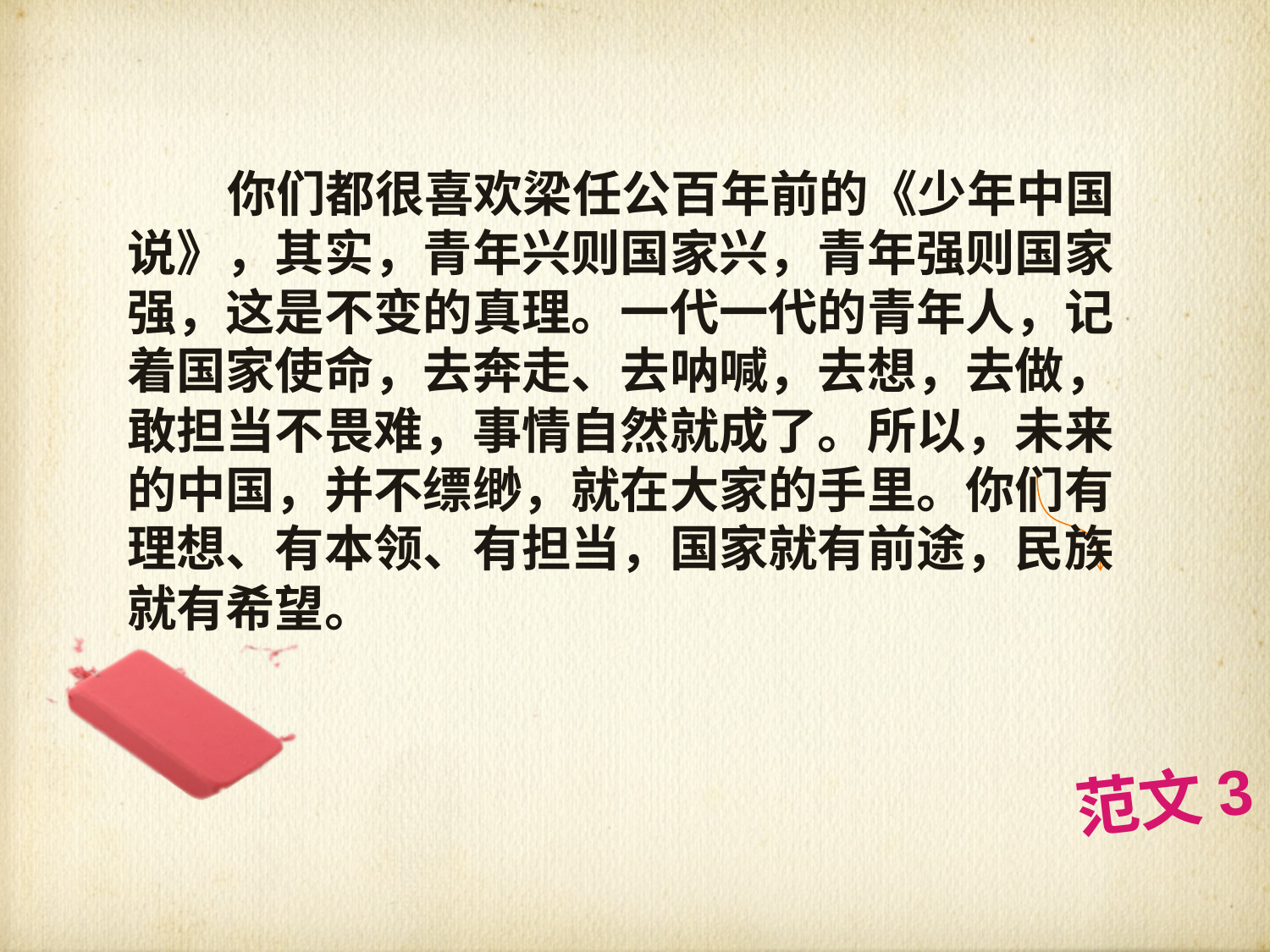

你们都很喜欢梁任公百年前的《少年中国说》，其实，青年兴则国家兴，青年强则国家强，这是不变的真理。一代一代的青年人，记着国家使命，去奔走、去呐喊，去想，去做，敢担当不畏难，事情自然就成了。所以，未来的中国，并不缥缈，就在大家的手里。你们有理想、有本领、有担当，国家就有前途，民族就有希望。
范文3